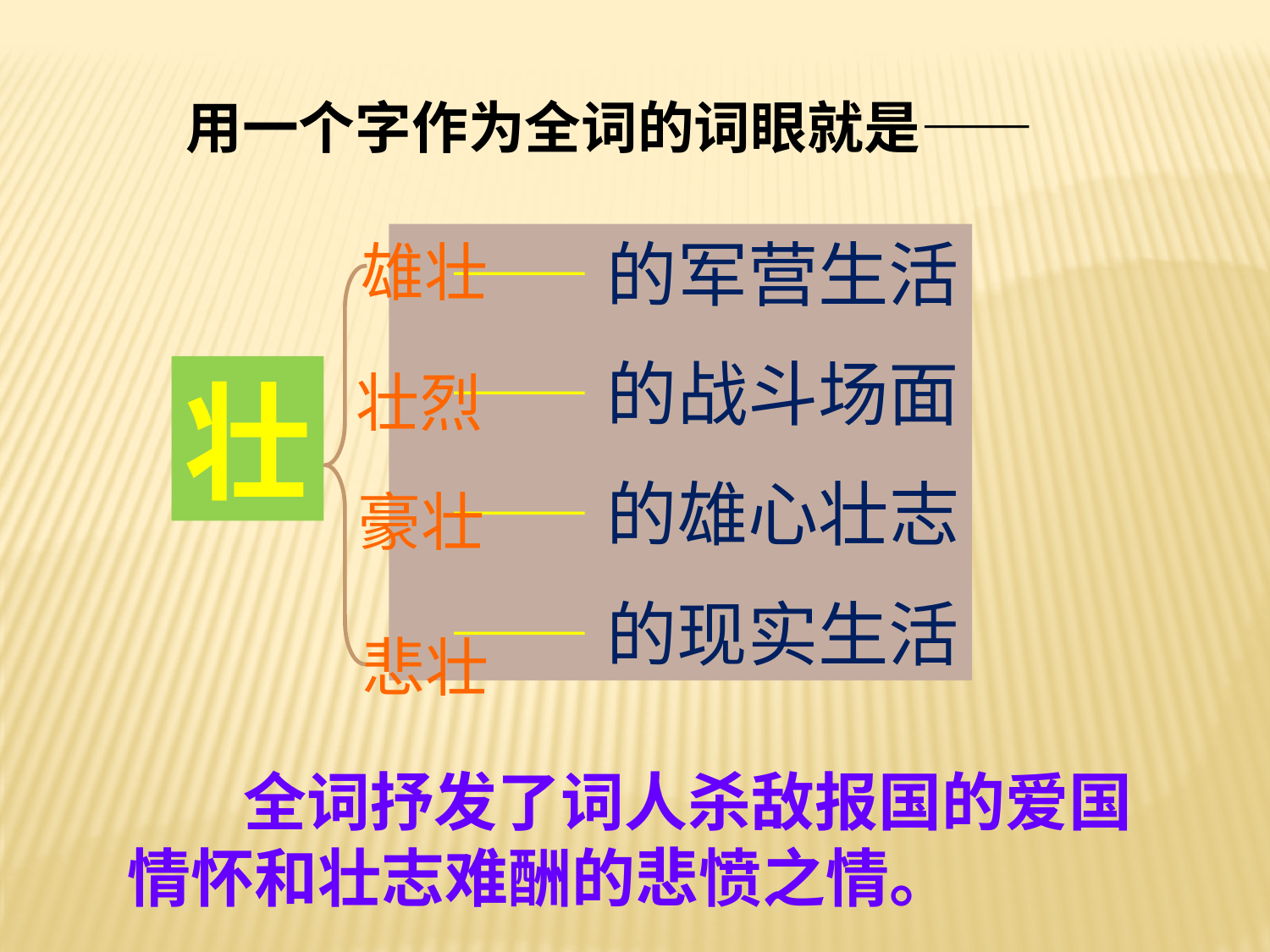

用一个字作为全词的词眼就是——
   ——的军营生活
   ——的战斗场面
   ——的雄心壮志
   ——的现实生活
雄壮

壮
壮烈
豪壮
悲壮
       全词抒发了词人杀敌报国的爱国情怀和壮志难酬的悲愤之情。